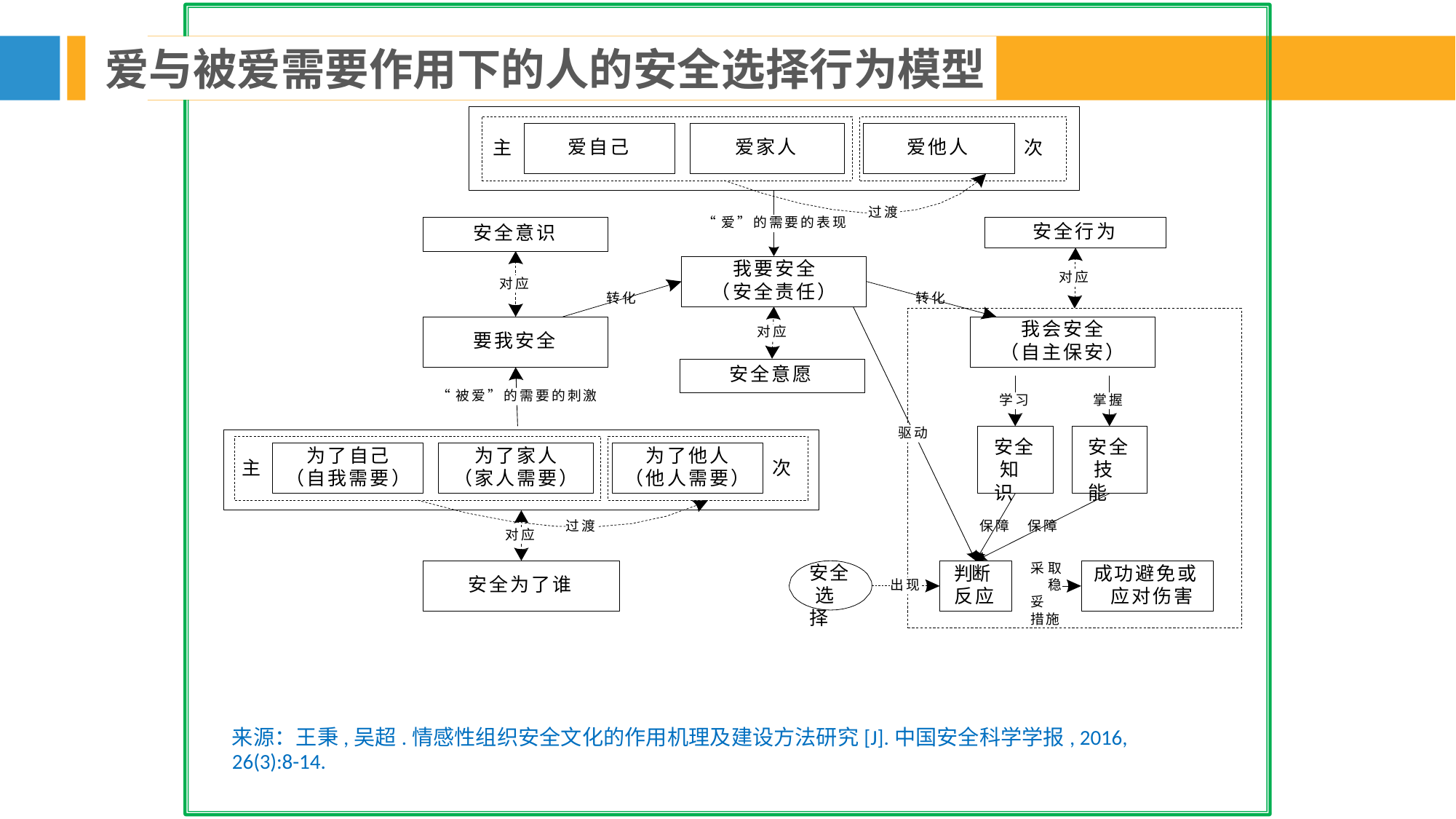

爱与被爱需要作用下的人的安全选择行为模型

爱自己
爱家人
爱他人
主
次

过渡

“爱”的需要的表现

安全行为
安全意识

我要安全
（安全责任）

对应
对应

转化
转化

我会安全
（自主保安）
对应

要我安全

安全意愿

“被爱”的需要的刺激

学习
掌握

驱动

安全  知识
安全  技能

为了自己
（自我需要）
为了家人
（家人需要）
为了他人
（他人需要）
主
次

保障	保障
过渡

对应

采取  稳妥  措施

安全  选择
判断  反应
成功避免或  应对伤害
安全为了谁
出现

来源：王秉,吴超.情感性组织安全文化的作用机理及建设方法研究[J].中国安全科学学报, 2016, 26(3):8-14.